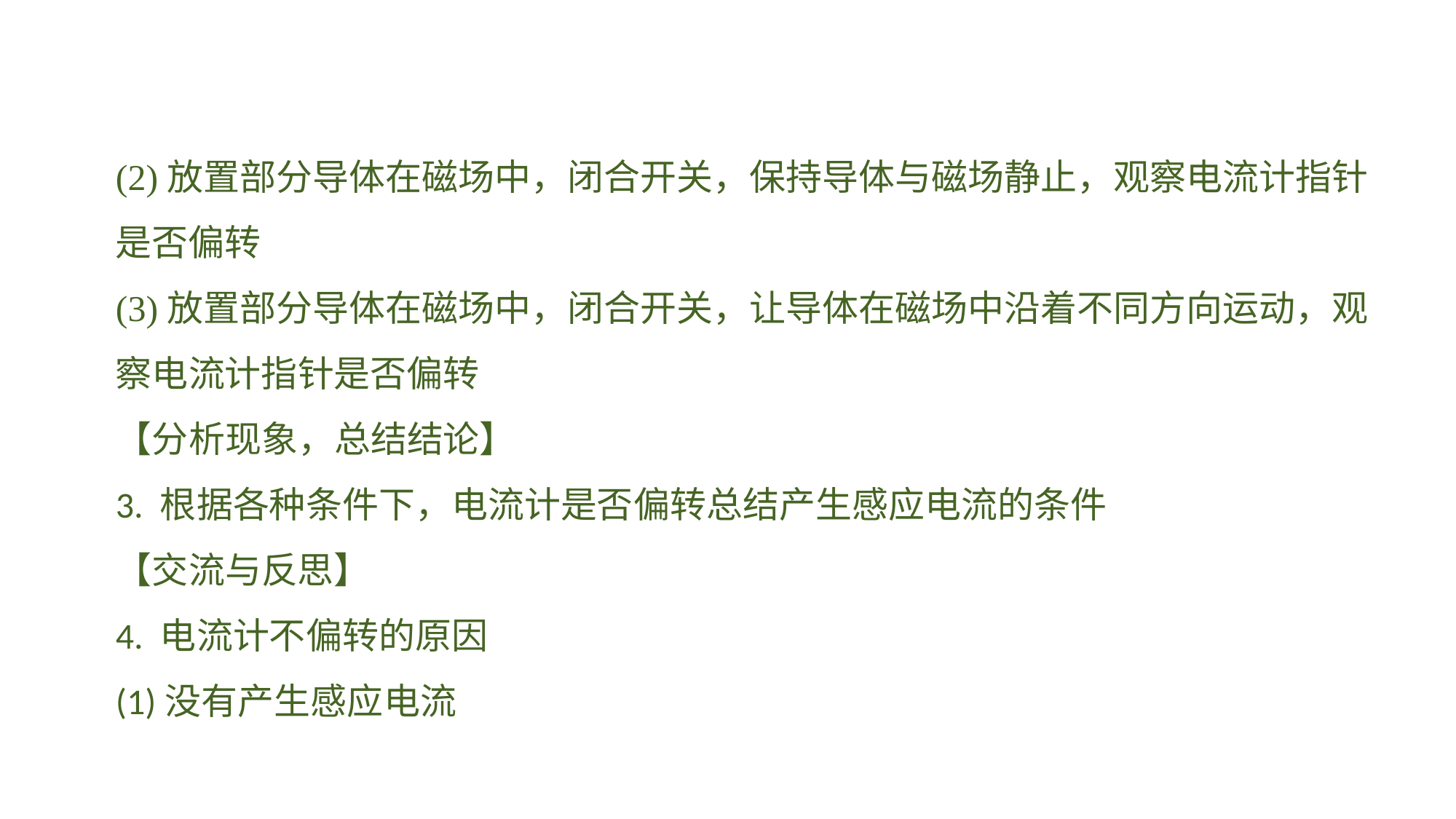

(2)放置部分导体在磁场中，闭合开关，保持导体与磁场静止，观察电流计指针是否偏转
(3)放置部分导体在磁场中，闭合开关，让导体在磁场中沿着不同方向运动，观察电流计指针是否偏转
【分析现象，总结结论】3. 根据各种条件下，电流计是否偏转总结产生感应电流的条件【交流与反思】4. 电流计不偏转的原因(1)没有产生感应电流